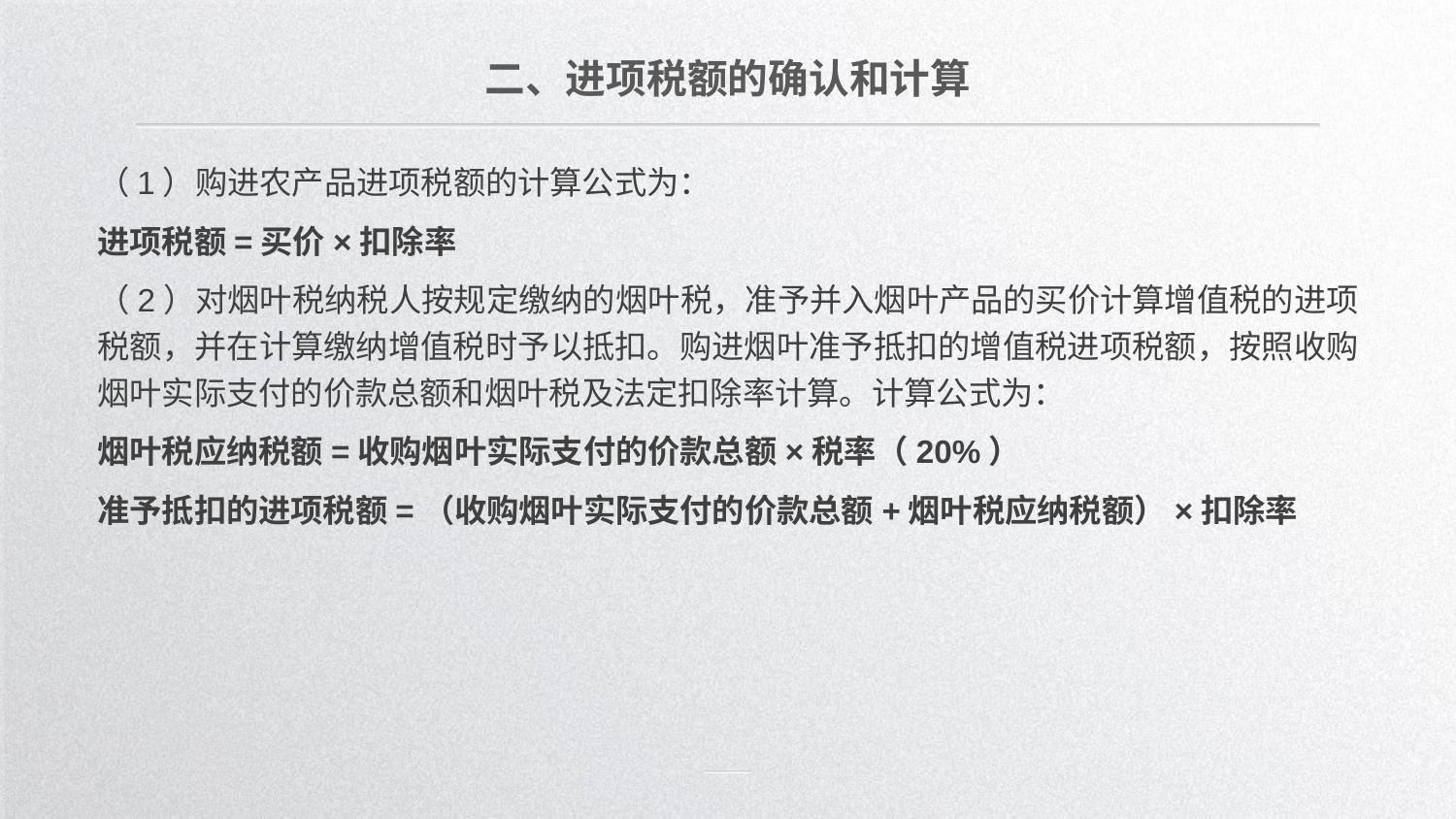

二、进项税额的确认和计算
（1）购进农产品进项税额的计算公式为：
进项税额=买价×扣除率
（2）对烟叶税纳税人按规定缴纳的烟叶税，准予并入烟叶产品的买价计算增值税的进项税额，并在计算缴纳增值税时予以抵扣。购进烟叶准予抵扣的增值税进项税额，按照收购烟叶实际支付的价款总额和烟叶税及法定扣除率计算。计算公式为：
烟叶税应纳税额=收购烟叶实际支付的价款总额×税率（20%）
准予抵扣的进项税额=（收购烟叶实际支付的价款总额+烟叶税应纳税额）×扣除率